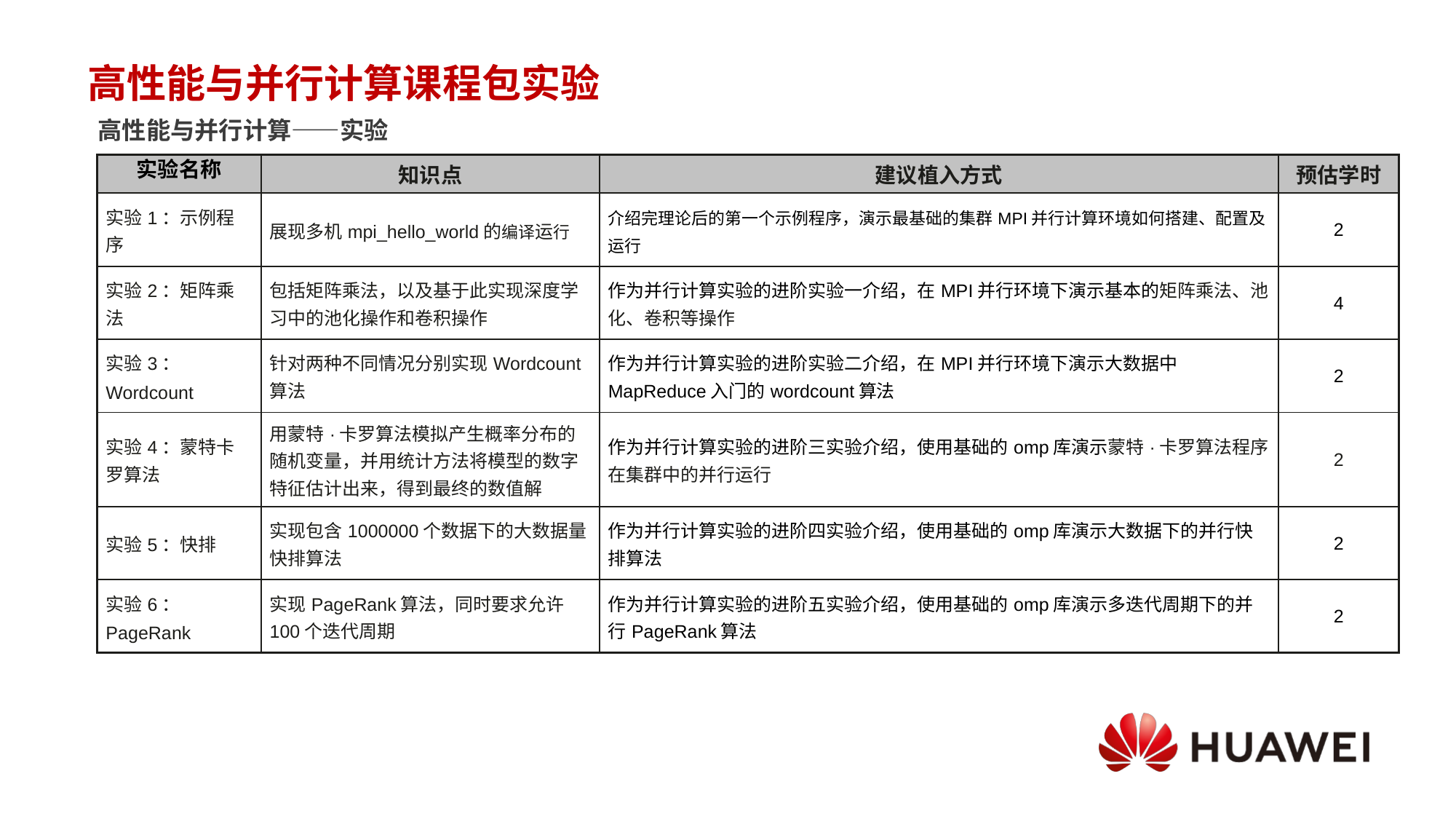

# 高性能与并行计算课程包实验
高性能与并行计算——实验
| 实验名称 | 知识点 | 建议植入方式 | 预估学时 |
| --- | --- | --- | --- |
| 实验1：示例程序 | 展现多机mpi\_hello\_world的编译运行 | 介绍完理论后的第一个示例程序，演示最基础的集群MPI并行计算环境如何搭建、配置及运行 | 2 |
| 实验2：矩阵乘法 | 包括矩阵乘法，以及基于此实现深度学习中的池化操作和卷积操作 | 作为并行计算实验的进阶实验一介绍，在MPI并行环境下演示基本的矩阵乘法、池化、卷积等操作 | 4 |
| 实验3：Wordcount | 针对两种不同情况分别实现Wordcount算法 | 作为并行计算实验的进阶实验二介绍，在MPI并行环境下演示大数据中MapReduce入门的wordcount算法 | 2 |
| 实验4：蒙特卡罗算法 | 用蒙特·卡罗算法模拟产生概率分布的随机变量，并用统计方法将模型的数字特征估计出来，得到最终的数值解 | 作为并行计算实验的进阶三实验介绍，使用基础的omp库演示蒙特·卡罗算法程序在集群中的并行运行 | 2 |
| 实验5：快排 | 实现包含1000000个数据下的⼤数据量快排算法 | 作为并行计算实验的进阶四实验介绍，使用基础的omp库演示大数据下的并行快排算法 | 2 |
| 实验6：PageRank | 实现PageRank算法，同时要求允许100个迭代周期 | 作为并行计算实验的进阶五实验介绍，使用基础的omp库演示多迭代周期下的并行PageRank算法 | 2 |